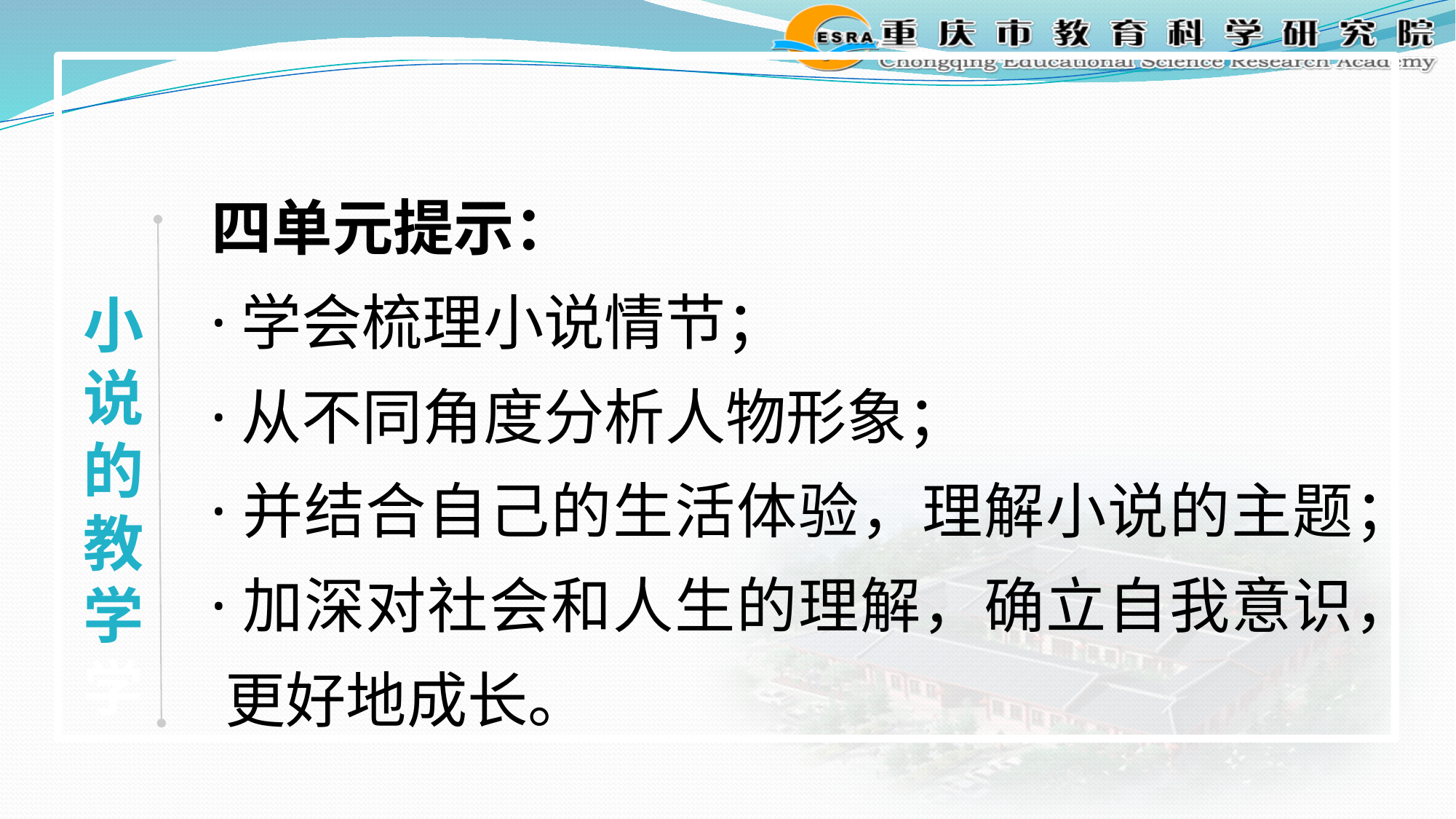

#

四单元提示：
·学会梳理小说情节；
·从不同角度分析人物形象；
·并结合自己的生活体验，理解小说的主题；
·加深对社会和人生的理解，确立自我意识， 更好地成长。

     小说的教学学